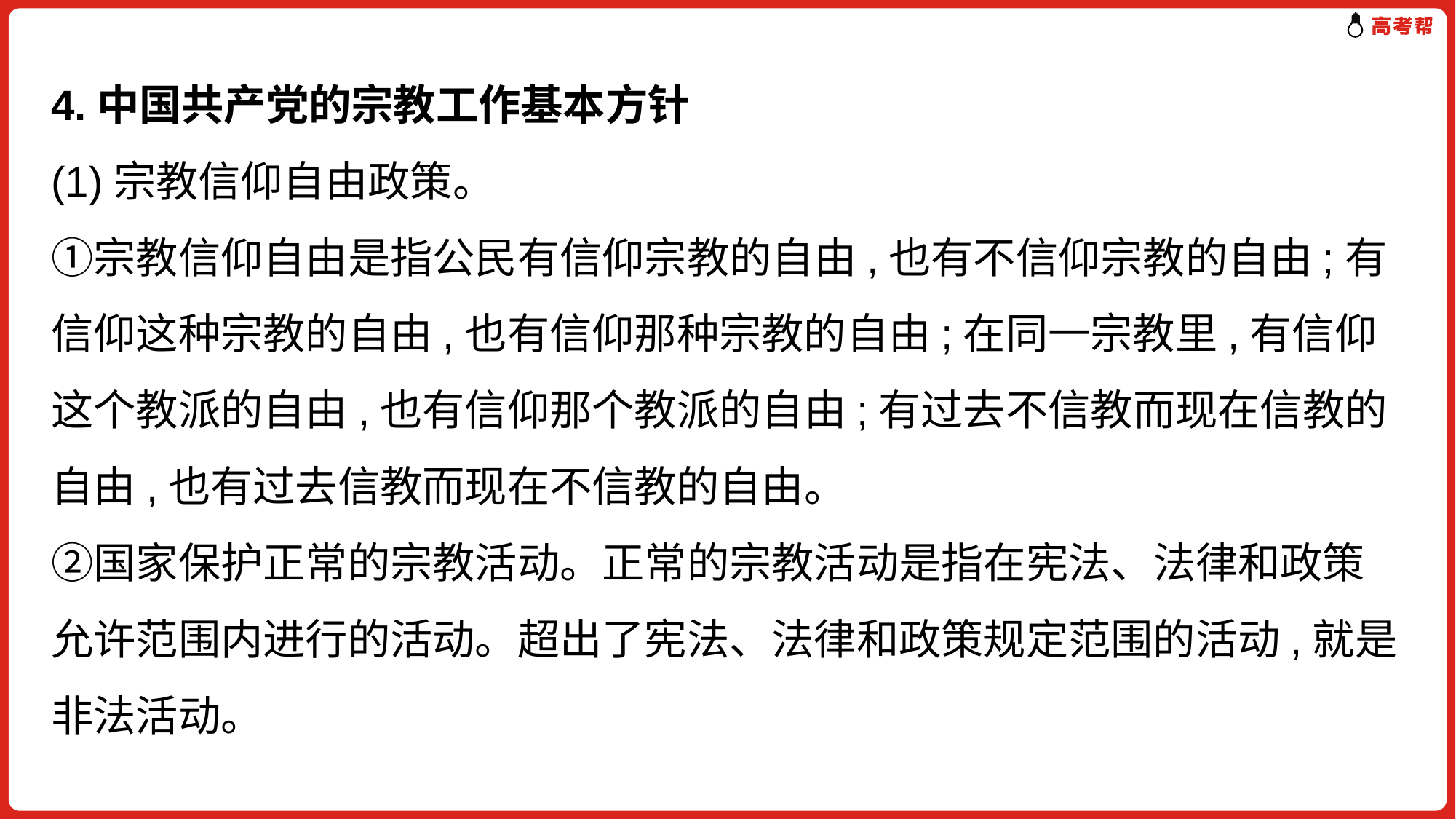

# 4.中国共产党的宗教工作基本方针 (1)宗教信仰自由政策。 ①宗教信仰自由是指公民有信仰宗教的自由,也有不信仰宗教的自由;有信仰这种宗教的自由,也有信仰那种宗教的自由;在同一宗教里,有信仰这个教派的自由,也有信仰那个教派的自由;有过去不信教而现在信教的自由,也有过去信教而现在不信教的自由。 ②国家保护正常的宗教活动。正常的宗教活动是指在宪法、法律和政策允许范围内进行的活动。超出了宪法、法律和政策规定范围的活动,就是非法活动。